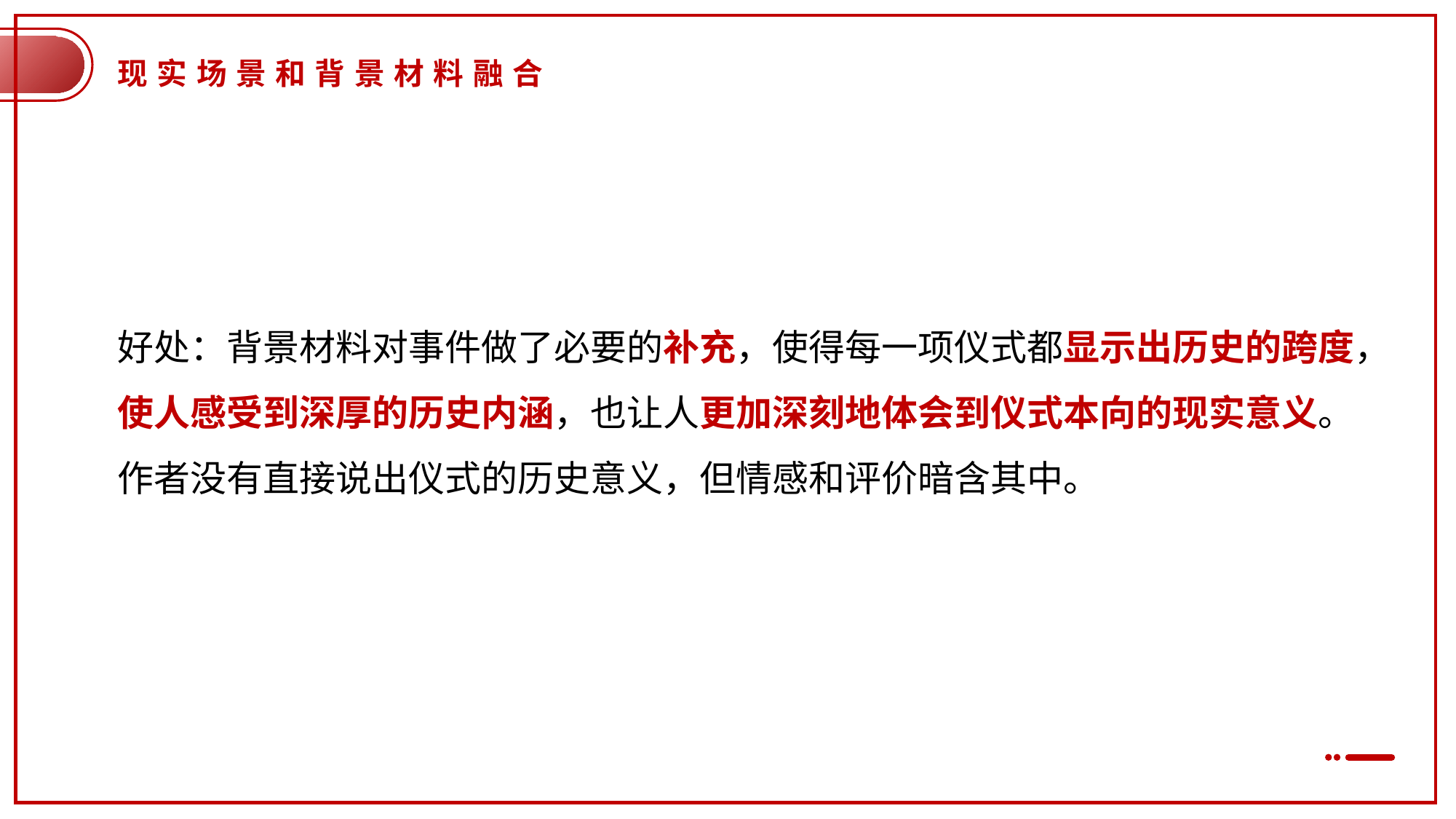

现实场景和背景材料融合
好处：背景材料对事件做了必要的补充，使得每一项仪式都显示出历史的跨度，使人感受到深厚的历史内涵，也让人更加深刻地体会到仪式本向的现实意义。作者没有直接说出仪式的历史意义，但情感和评价暗含其中。